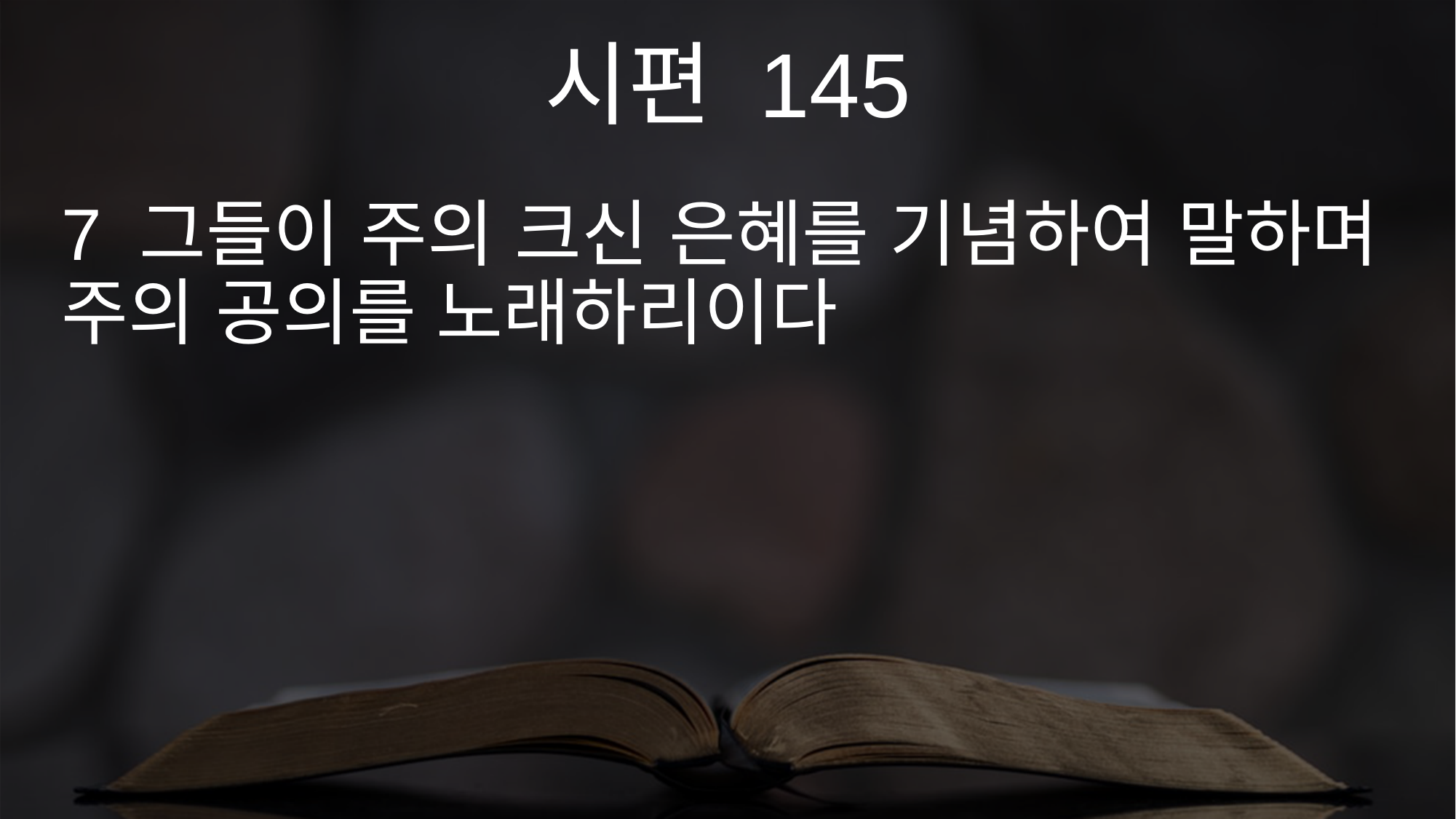

시편 145
7 그들이 주의 크신 은혜를 기념하여 말하며 주의 공의를 노래하리이다